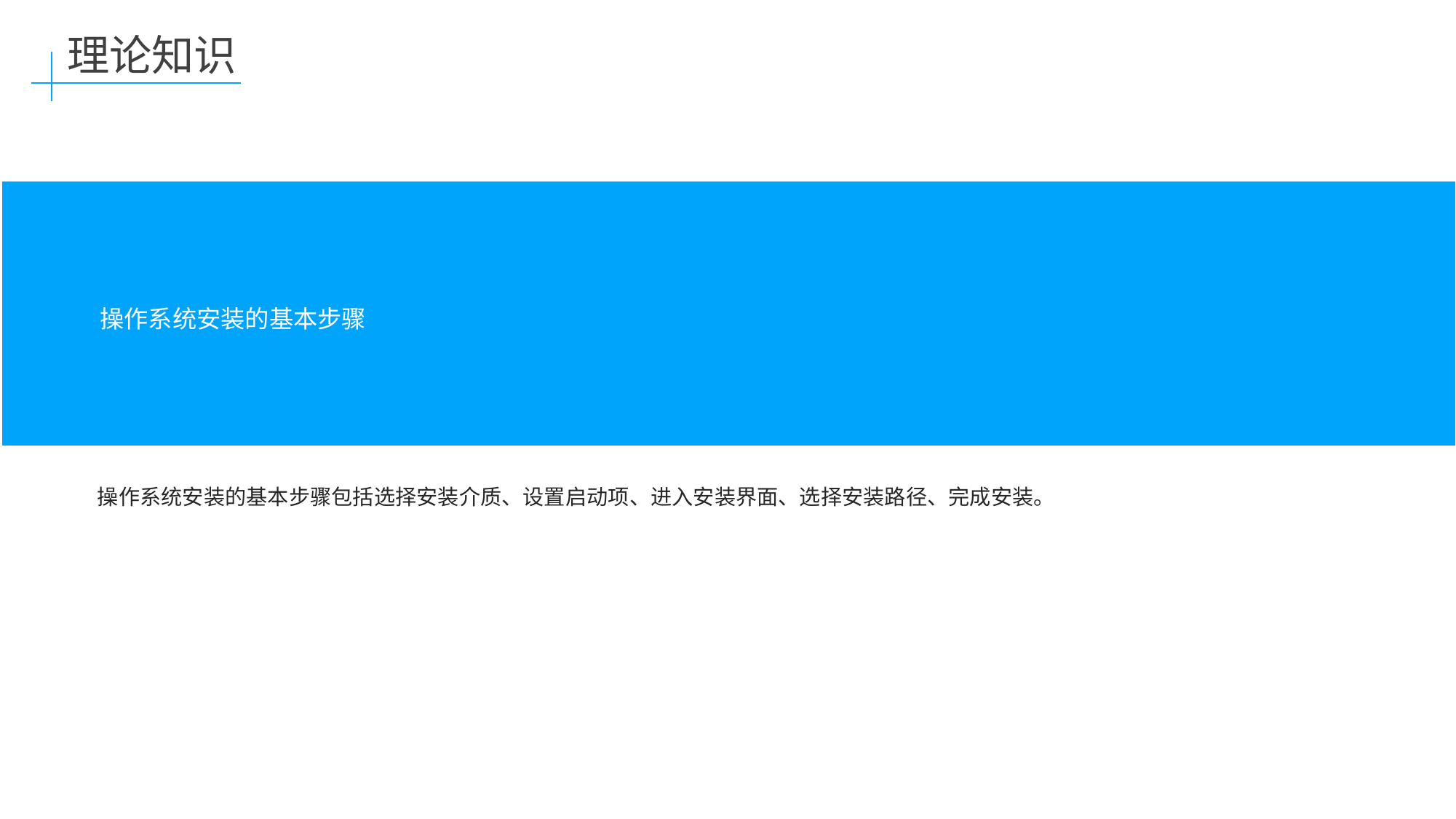

理论知识

操作系统安装的基本步骤
操作系统安装的基本步骤包括选择安装介质、设置启动项、进入安装界面、选择安装路径、完成安装。